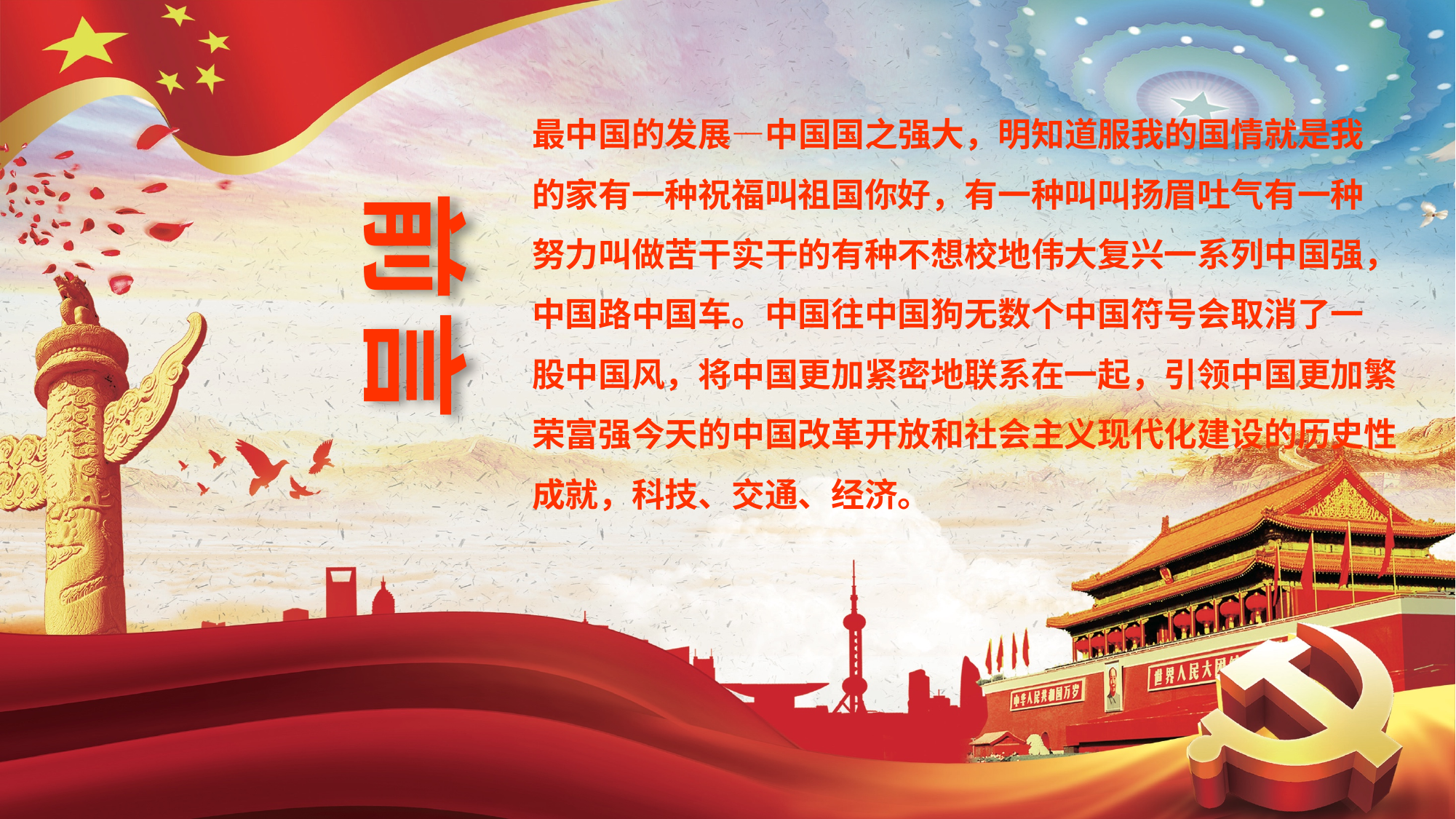

最中国的发展—中国国之强大，明知道服我的国情就是我
的家有一种祝福叫祖国你好，有一种叫叫扬眉吐气有一种
努力叫做苦干实干的有种不想校地伟大复兴一系列中国强，
中国路中国车。中国往中国狗无数个中国符号会取消了一
股中国风，将中国更加紧密地联系在一起，引领中国更加繁
荣富强今天的中国改革开放和社会主义现代化建设的历史性
成就，科技、交通、经济。
前言